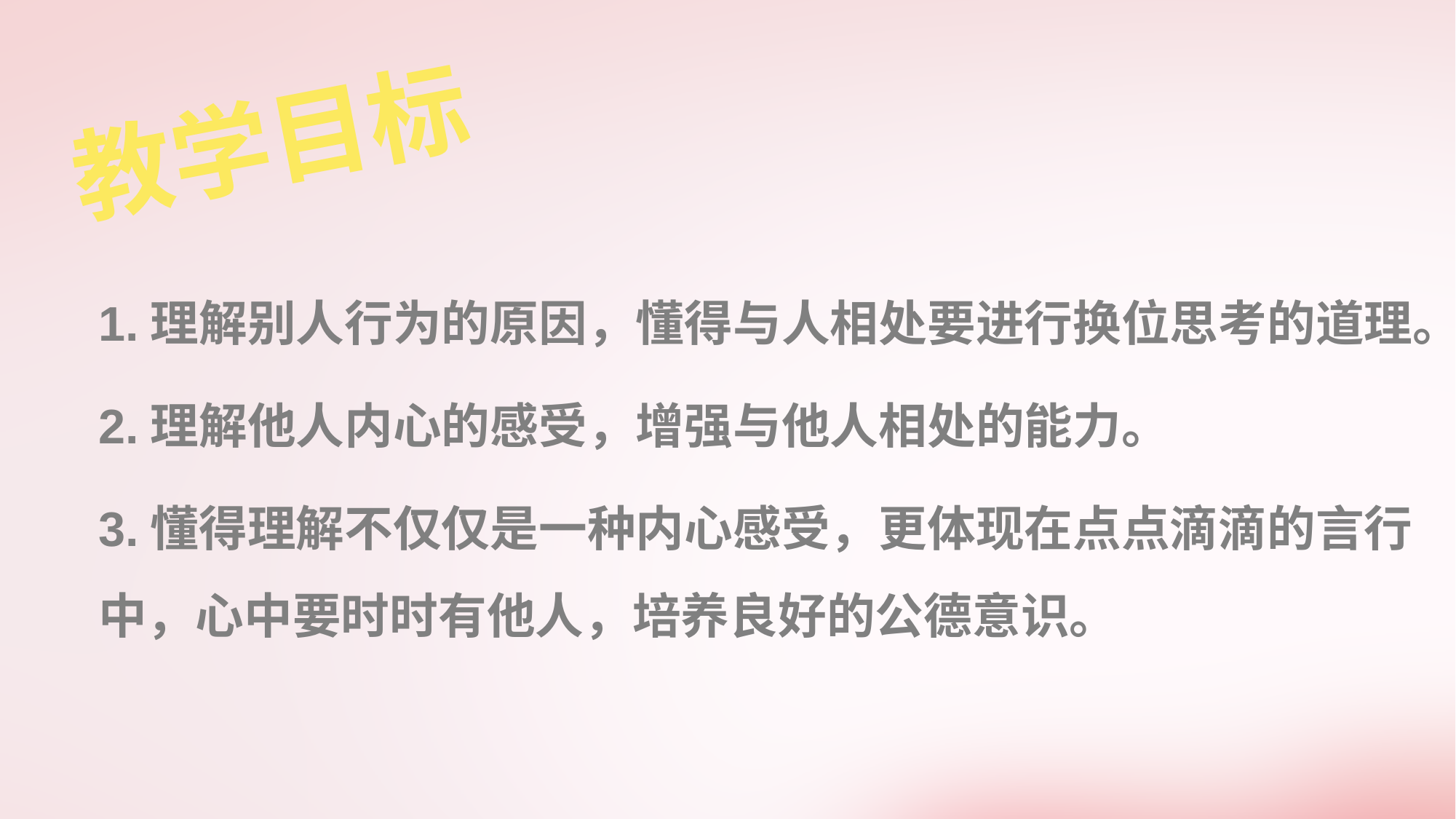

教学目标
1.理解别人行为的原因，懂得与人相处要进行换位思考的道理。
2.理解他人内心的感受，增强与他人相处的能力。
3.懂得理解不仅仅是一种内心感受，更体现在点点滴滴的言行中，心中要时时有他人，培养良好的公德意识。